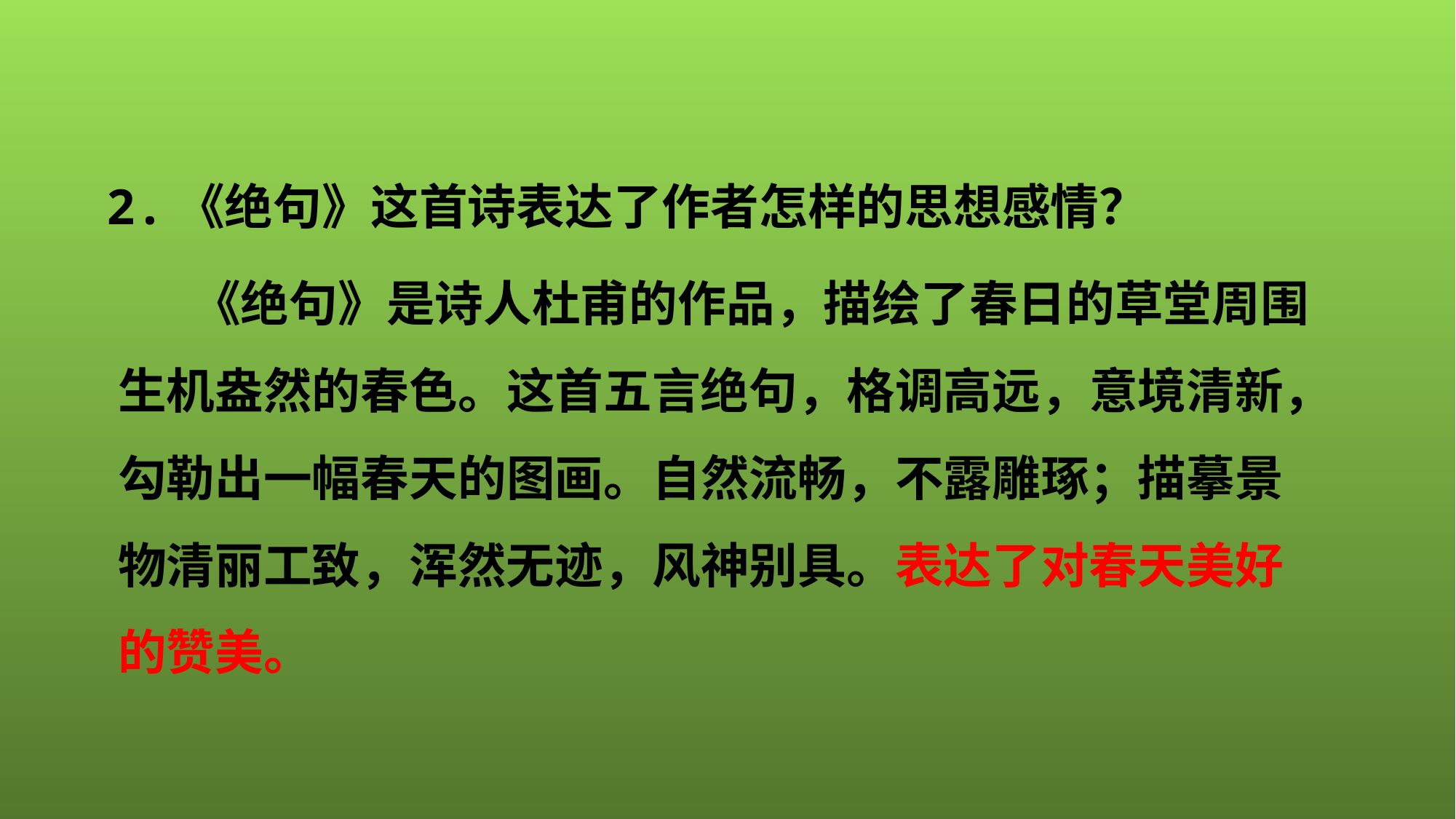

2.《绝句》这首诗表达了作者怎样的思想感情？
《绝句》是诗人杜甫的作品，描绘了春日的草堂周围生机盎然的春色。这首五言绝句，格调高远，意境清新，勾勒出一幅春天的图画。自然流畅，不露雕琢；描摹景物清丽工致，浑然无迹，风神别具。表达了对春天美好的赞美。